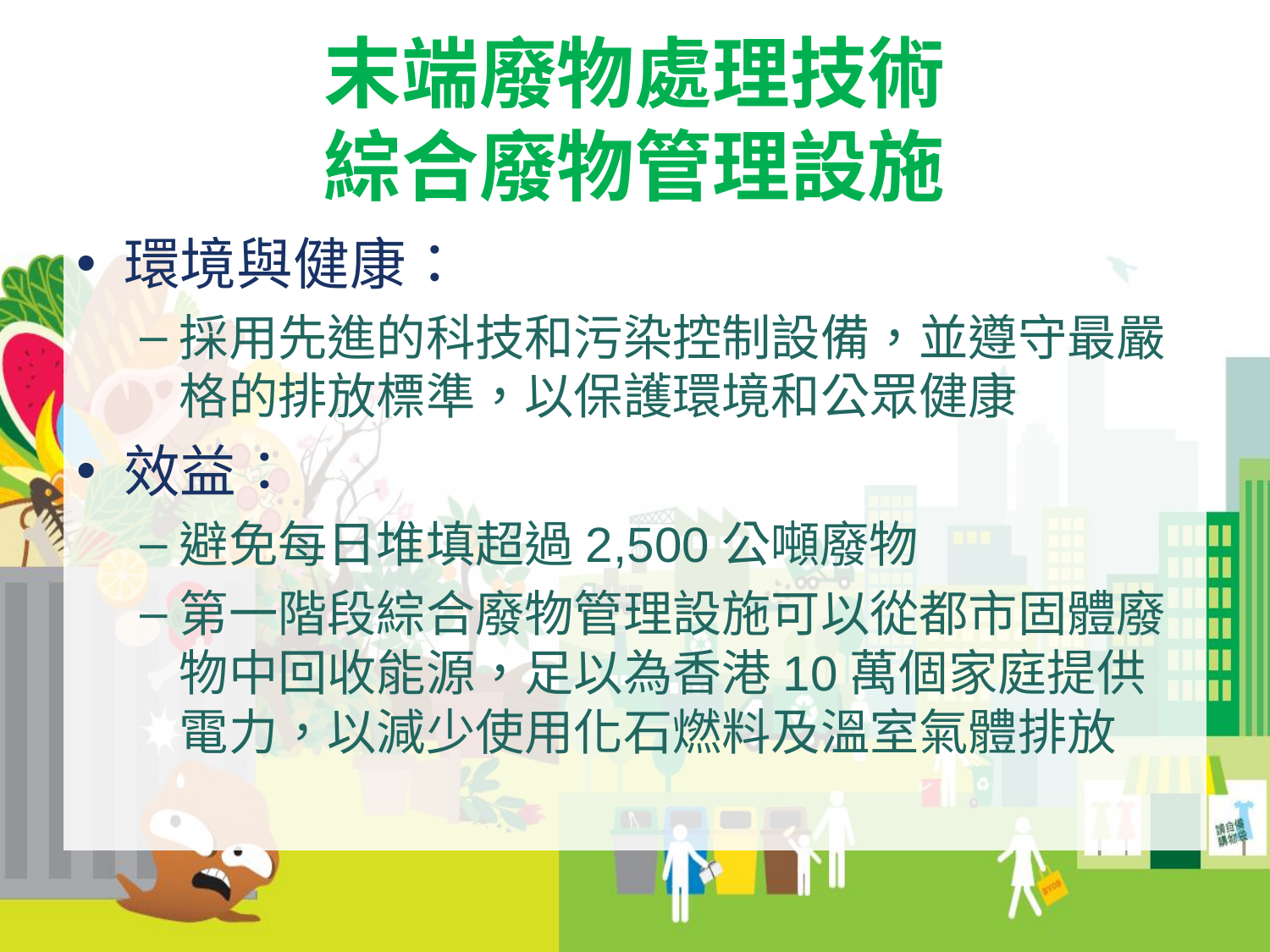

# 末端廢物處理技術 綜合廢物管理設施
環境與健康：
採用先進的科技和污染控制設備，並遵守最嚴格的排放標準，以保護環境和公眾健康
效益：
避免每日堆填超過2,500公噸廢物
第一階段綜合廢物管理設施可以從都市固體廢物中回收能源，足以為香港10萬個家庭提供電力，以減少使用化石燃料及溫室氣體排放